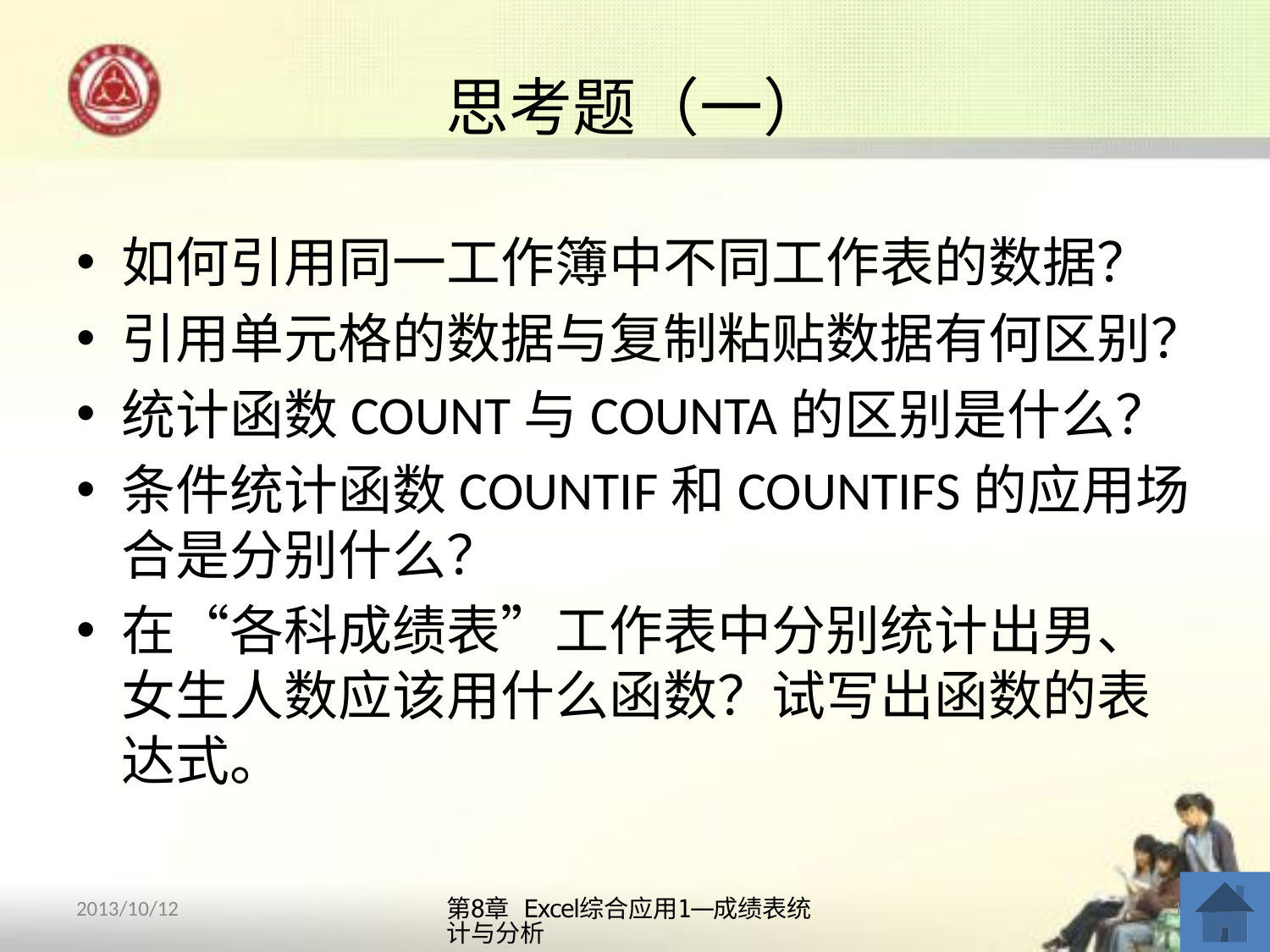

# 思考题（一）
如何引用同一工作簿中不同工作表的数据？
引用单元格的数据与复制粘贴数据有何区别？
统计函数COUNT与COUNTA的区别是什么？
条件统计函数COUNTIF和COUNTIFS的应用场合是分别什么？
在“各科成绩表”工作表中分别统计出男、女生人数应该用什么函数？试写出函数的表达式。

第8章  Excel综合应用1—成绩表统计与分析
12
2013/10/12